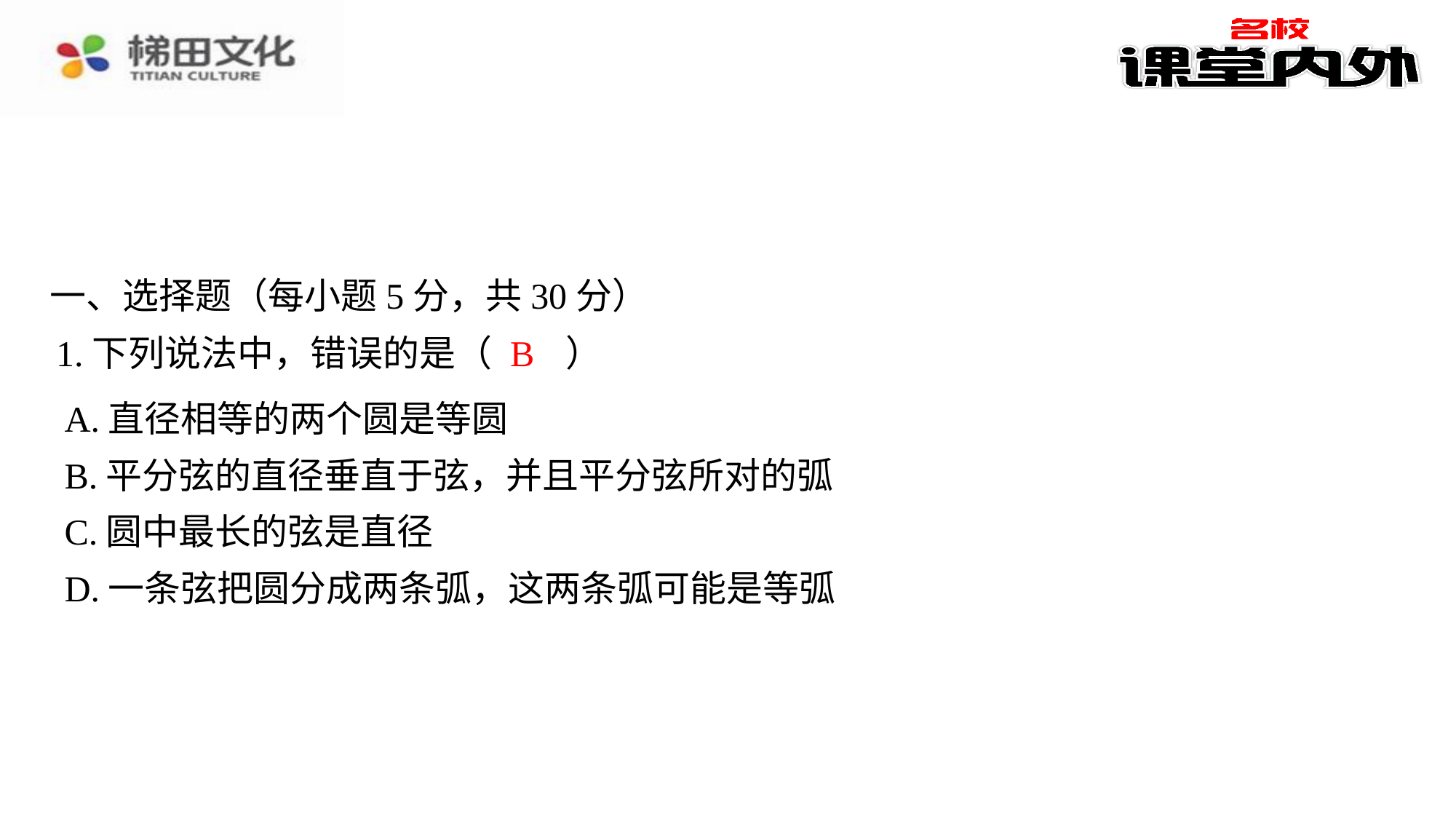

一、选择题（每小题5分，共30分）
B
1.下列说法中，错误的是（　B　）
| A.直径相等的两个圆是等圆 |
| --- |
| B.平分弦的直径垂直于弦，并且平分弦所对的弧 |
| C.圆中最长的弦是直径 |
| D.一条弦把圆分成两条弧，这两条弧可能是等弧 |